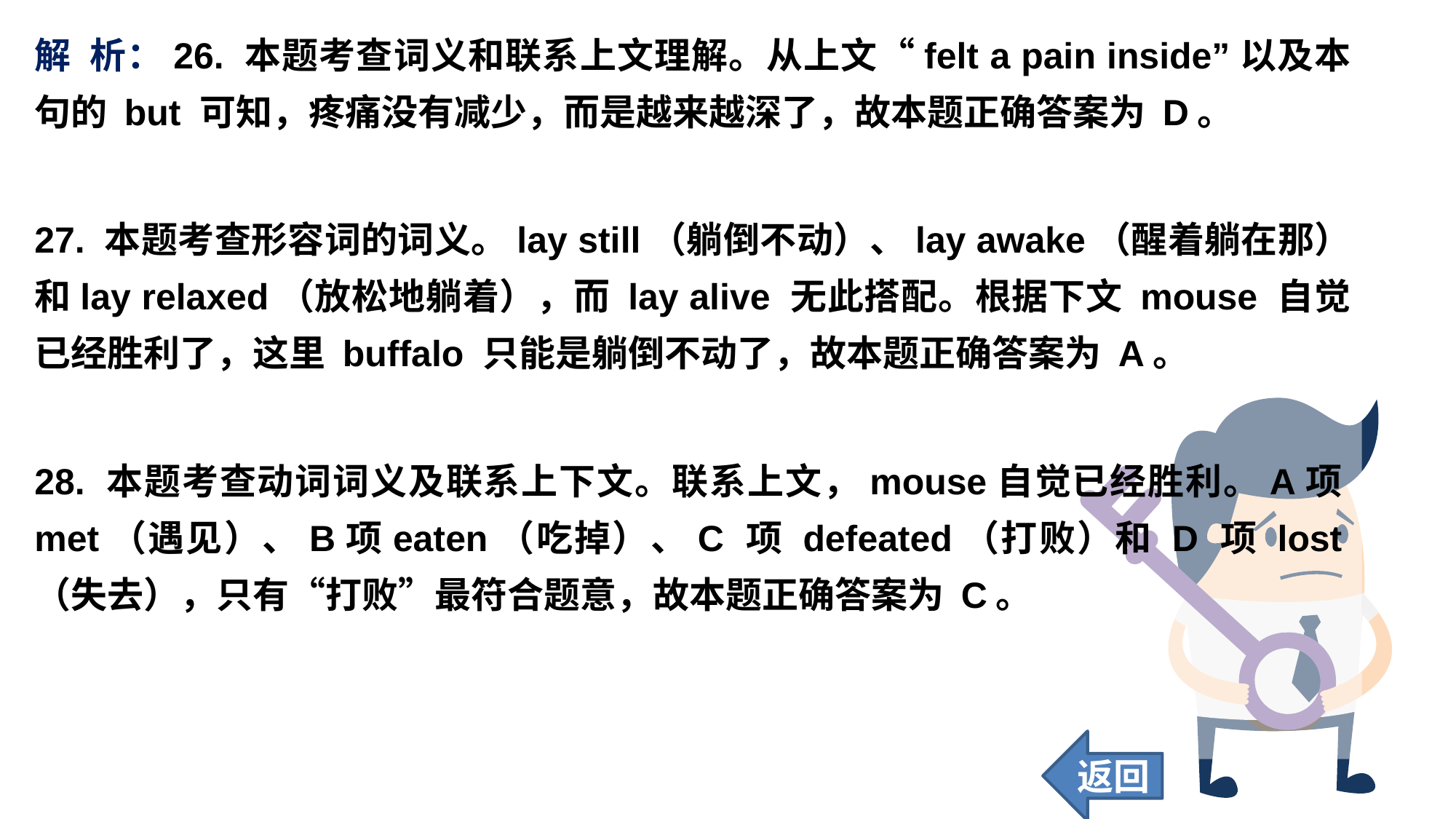

解  析：26. 本题考查词义和联系上文理解。从上文“felt a pain inside”以及本句的 but 可知，疼痛没有减少，而是越来越深了，故本题正确答案为 D。

27. 本题考查形容词的词义。lay still（躺倒不动）、lay awake（醒着躺在那）和lay relaxed（放松地躺着），而 lay alive 无此搭配。根据下文 mouse 自觉已经胜利了，这里 buffalo 只能是躺倒不动了，故本题正确答案为 A。

28. 本题考查动词词义及联系上下文。联系上文，mouse自觉已经胜利。A项met（遇见）、B项eaten（吃掉）、C 项 defeated（打败）和 D 项 lost（失去），只有“打败”最符合题意，故本题正确答案为 C。

返回
106